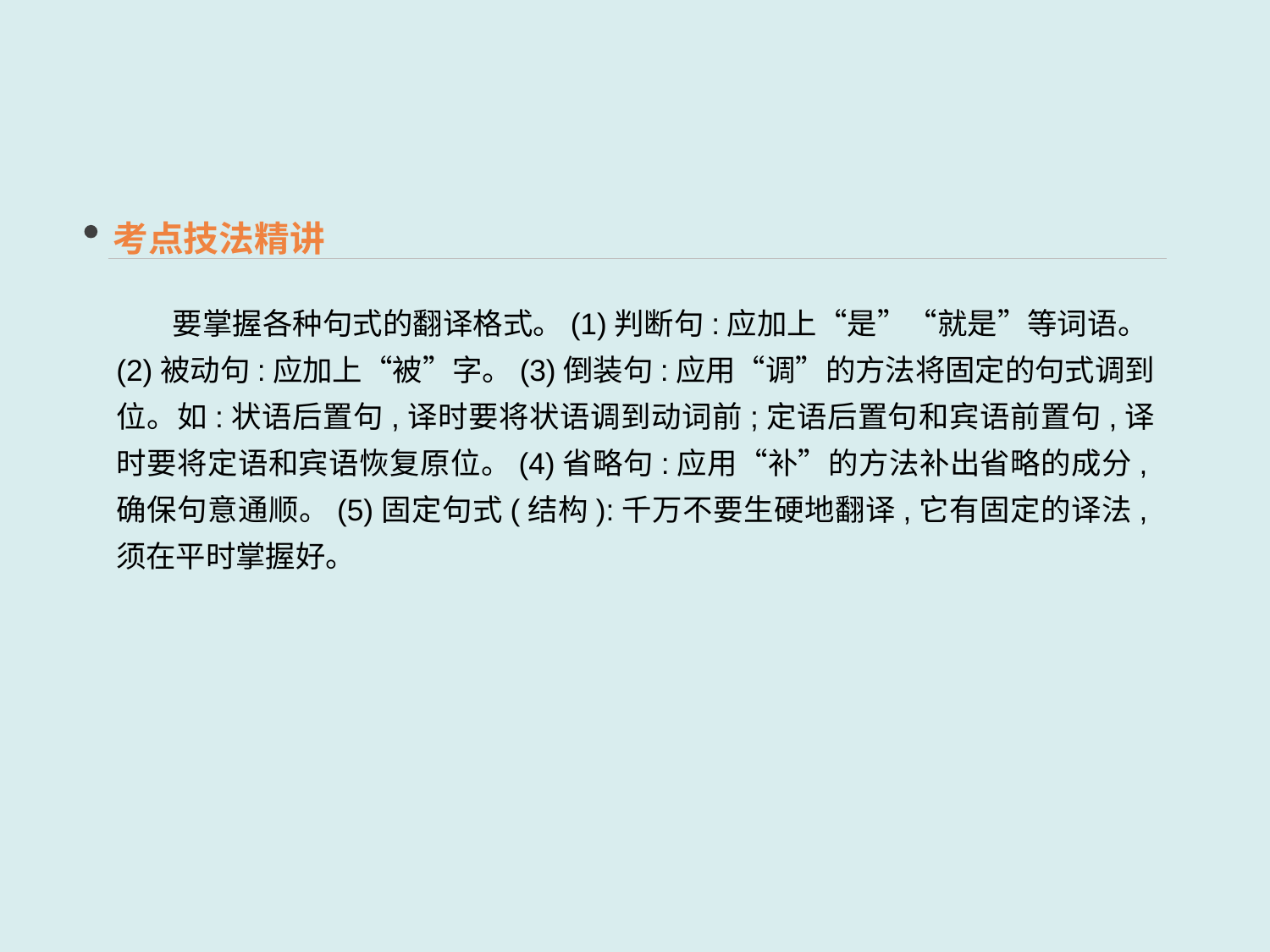

考点技法精讲

       要掌握各种句式的翻译格式。(1)判断句:应加上“是”“就是”等词语。(2)被动句:应加上“被”字。(3)倒装句:应用“调”的方法将固定的句式调到位。如:状语后置句,译时要将状语调到动词前;定语后置句和宾语前置句,译时要将定语和宾语恢复原位。(4)省略句:应用“补”的方法补出省略的成分,确保句意通顺。(5)固定句式(结构):千万不要生硬地翻译,它有固定的译法,须在平时掌握好。